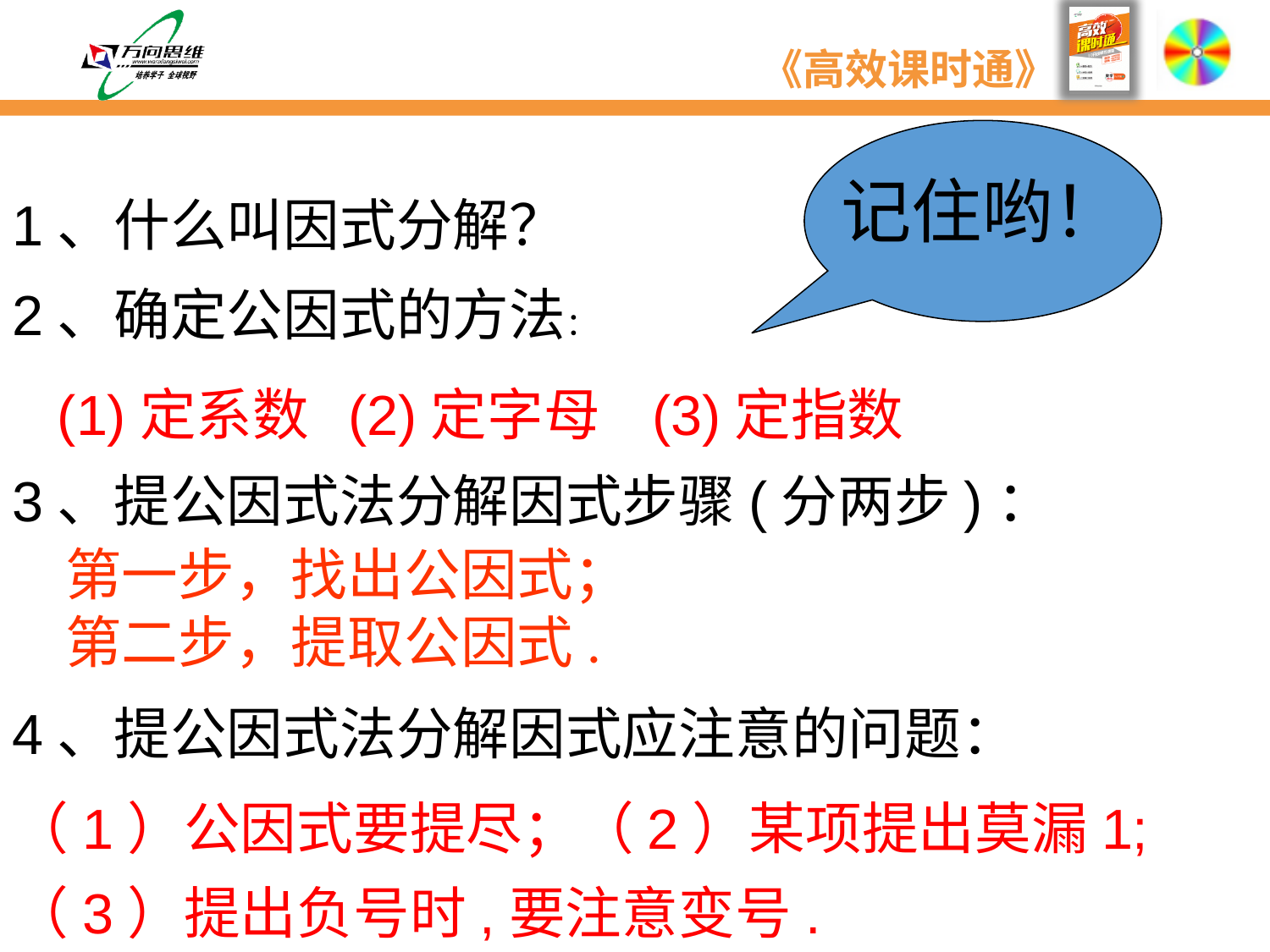

记住哟！
1、什么叫因式分解？
2、确定公因式的方法：
(1)定系数  (2)定字母   (3)定指数
3、提公因式法分解因式步骤(分两步)：
第一步，找出公因式；
第二步，提取公因式.
4、提公因式法分解因式应注意的问题：
（1）公因式要提尽；
（2）某项提出莫漏1;
（3）提出负号时,要注意变号.